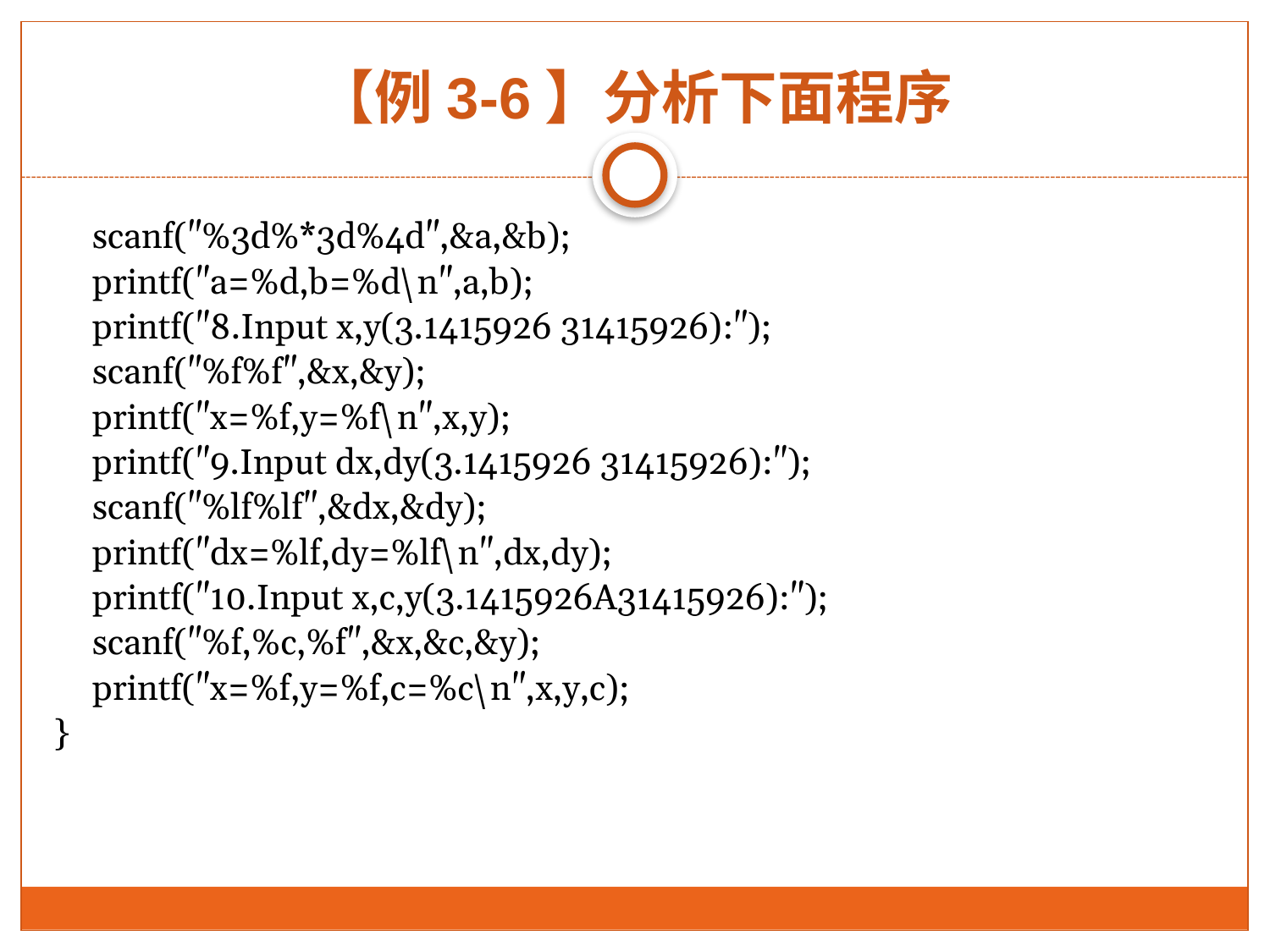

# 【例3-6】分析下面程序
	scanf("%3d%*3d%4d",&a,&b);
	printf("a=%d,b=%d\n",a,b);
	printf("8.Input x,y(3.1415926 31415926):");
	scanf("%f%f",&x,&y);
	printf("x=%f,y=%f\n",x,y);
	printf("9.Input dx,dy(3.1415926 31415926):");
	scanf("%lf%lf",&dx,&dy);
	printf("dx=%lf,dy=%lf\n",dx,dy);
	printf("10.Input x,c,y(3.1415926A31415926):");
	scanf("%f,%c,%f",&x,&c,&y);
	printf("x=%f,y=%f,c=%c\n",x,y,c);
}